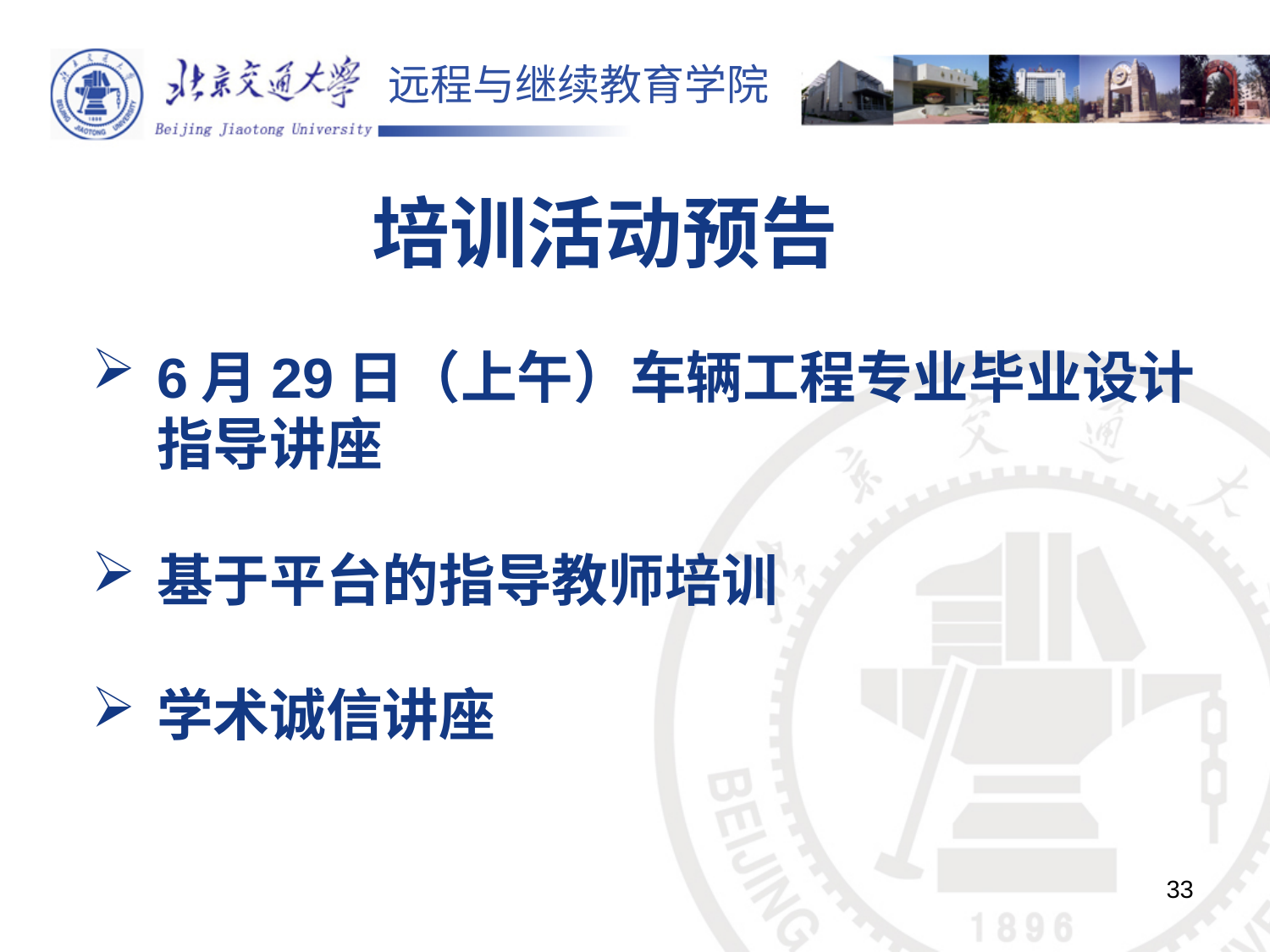

培训活动预告

6月29日（上午）车辆工程专业毕业设计指导讲座

基于平台的指导教师培训

学术诚信讲座

33